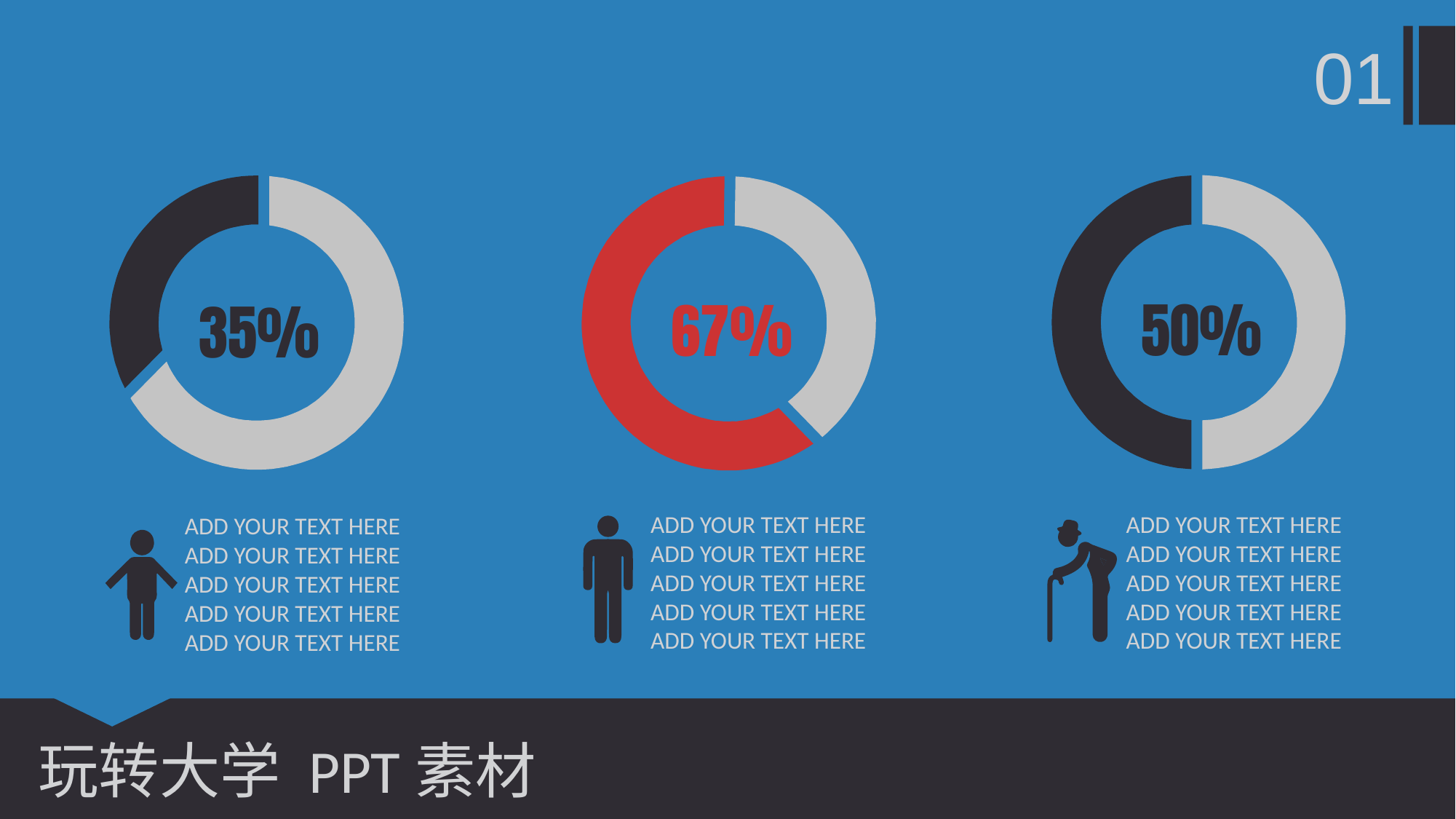

01

50%
67%
35%
ADD YOUR TEXT HERE
ADD YOUR TEXT HERE
ADD YOUR TEXT HERE
ADD YOUR TEXT HERE
ADD YOUR TEXT HERE

ADD YOUR TEXT HERE
ADD YOUR TEXT HERE
ADD YOUR TEXT HERE
ADD YOUR TEXT HERE
ADD YOUR TEXT HERE

ADD YOUR TEXT HERE
ADD YOUR TEXT HERE
ADD YOUR TEXT HERE
ADD YOUR TEXT HERE
ADD YOUR TEXT HERE

玩转大学 PPT素材